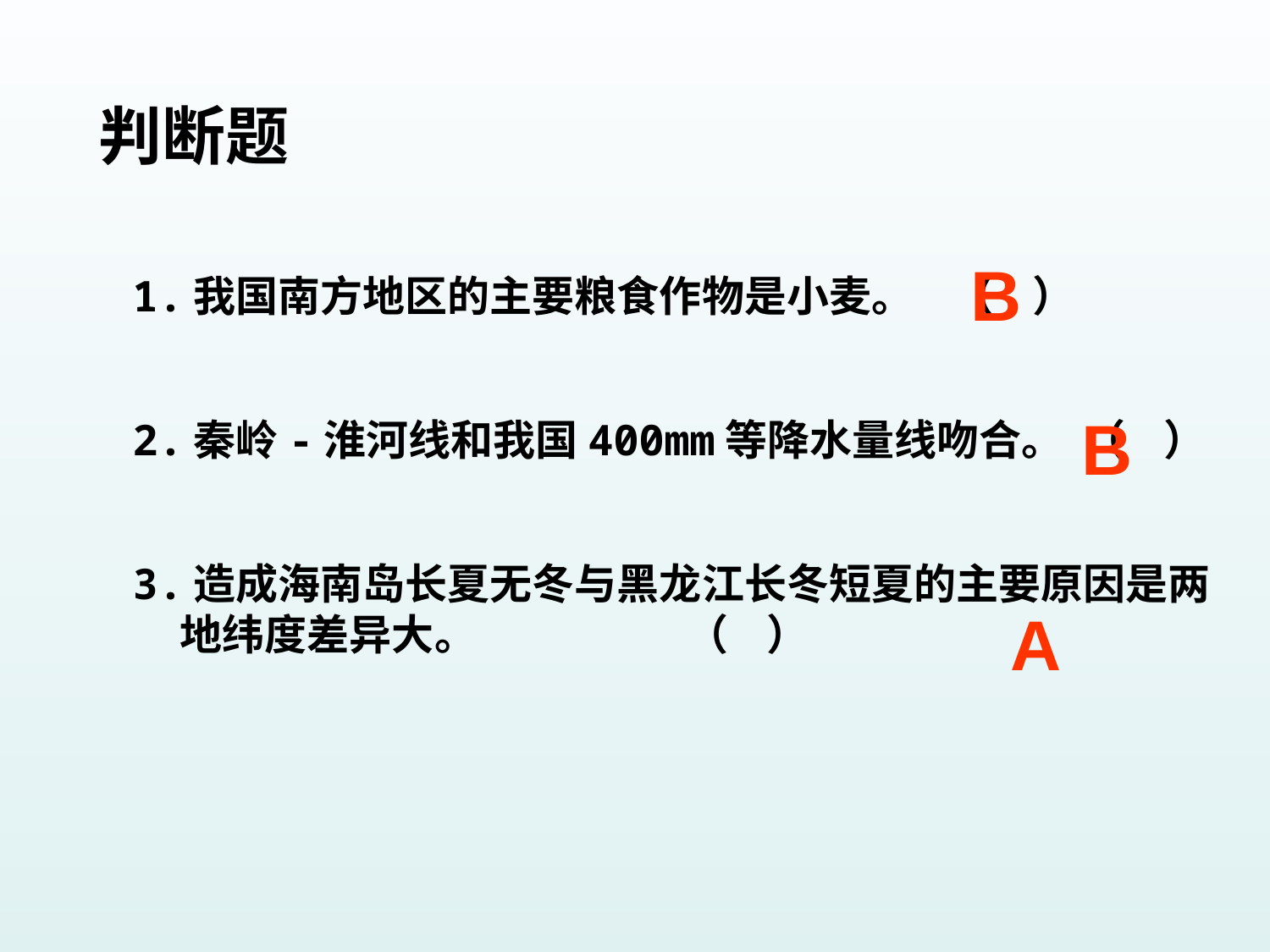

判断题
B
1.我国南方地区的主要粮食作物是小麦。    （    ）

2.秦岭-淮河线和我国400mm等降水量线吻合。  （    ）

3.造成海南岛长夏无冬与黑龙江长冬短夏的主要原因是两地纬度差异大。                      （    ）
B
A